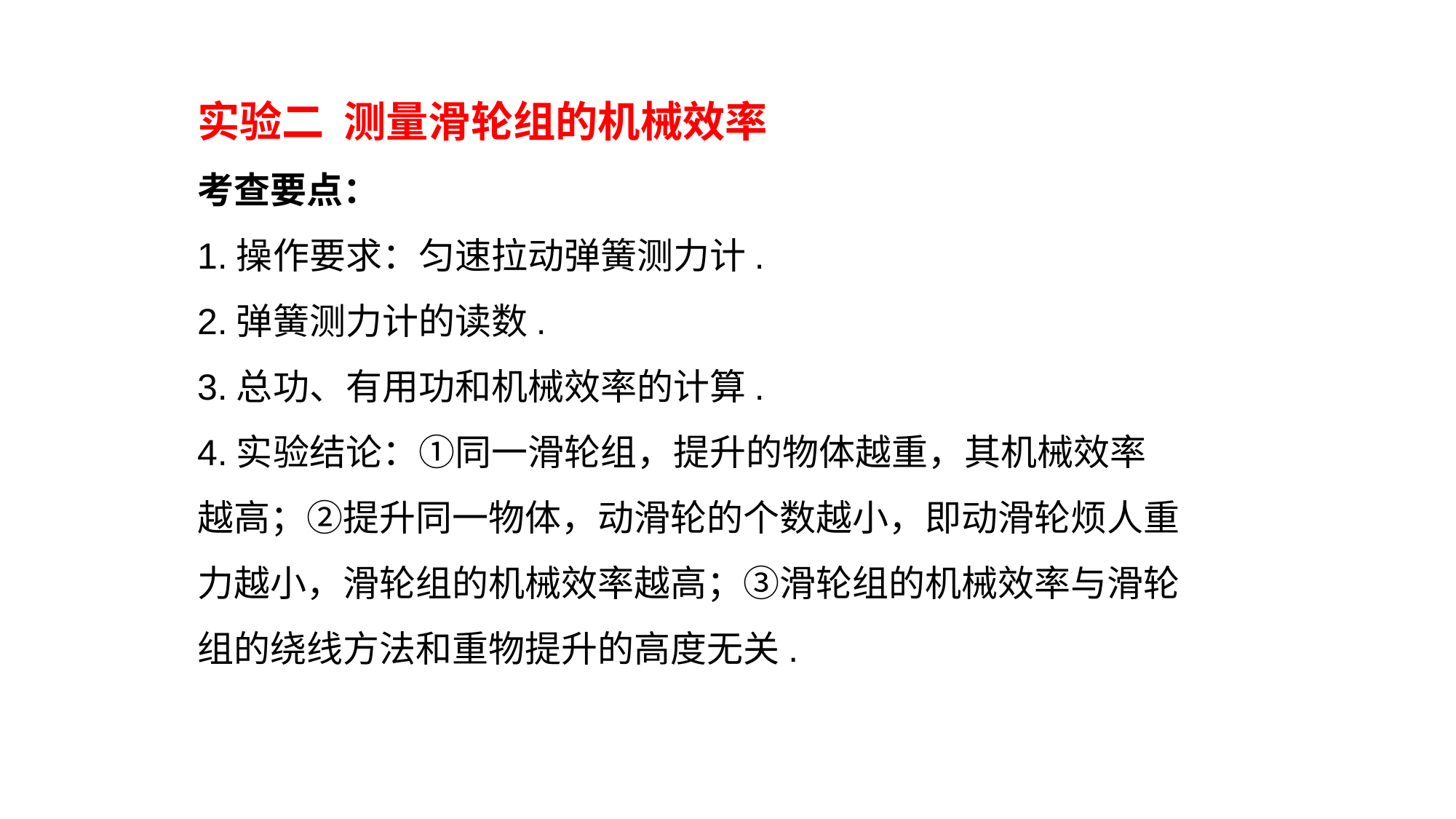

实验二  测量滑轮组的机械效率
考查要点：
1.操作要求：匀速拉动弹簧测力计.
2.弹簧测力计的读数.
3.总功、有用功和机械效率的计算.
4.实验结论：①同一滑轮组，提升的物体越重，其机械效率越高；②提升同一物体，动滑轮的个数越小，即动滑轮烦人重力越小，滑轮组的机械效率越高；③滑轮组的机械效率与滑轮组的绕线方法和重物提升的高度无关.